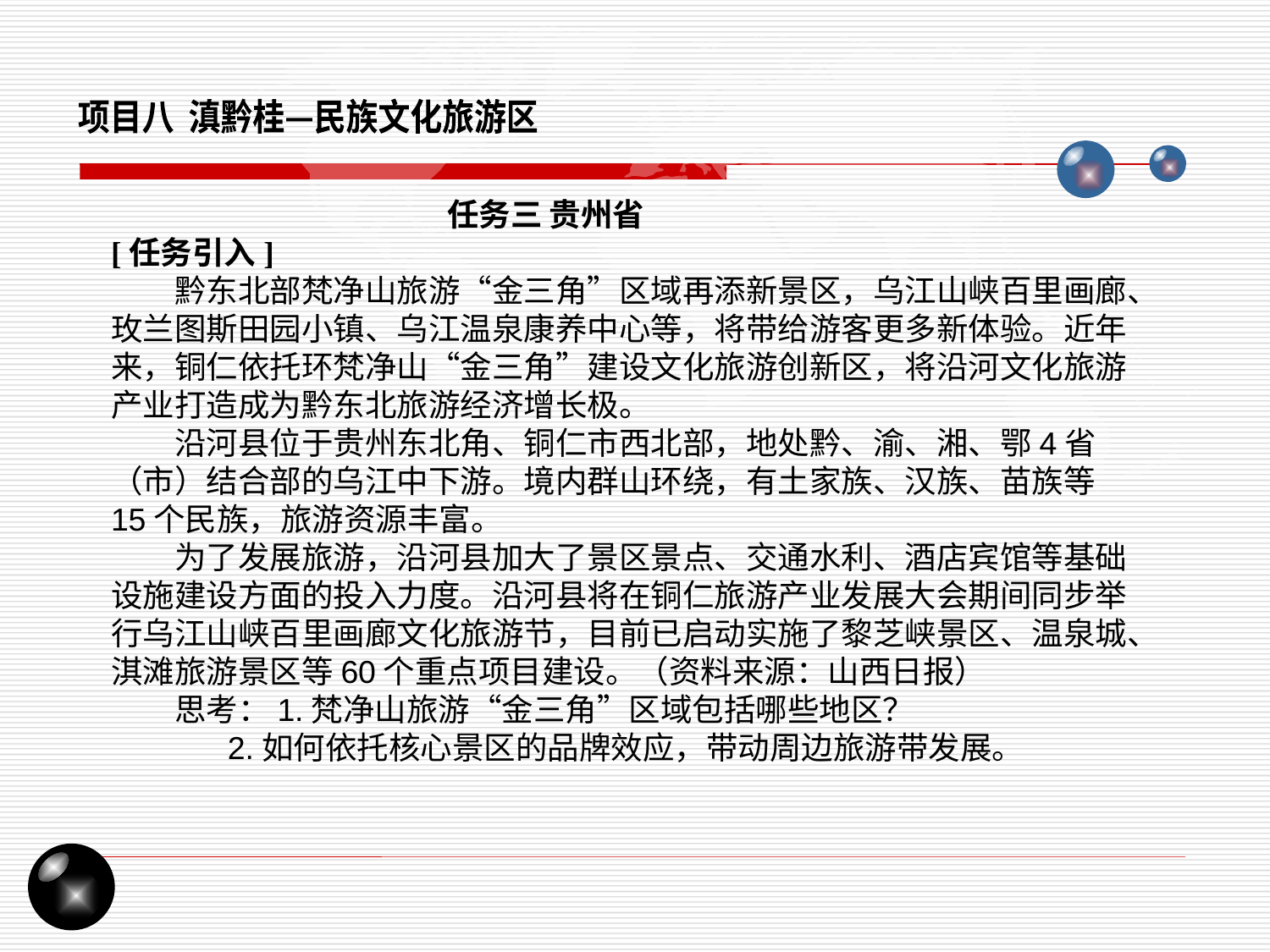

项目八  滇黔桂—民族文化旅游区
任务三 贵州省
[任务引入]
黔东北部梵净山旅游“金三角”区域再添新景区，乌江山峡百里画廊、玫兰图斯田园小镇、乌江温泉康养中心等，将带给游客更多新体验。近年来，铜仁依托环梵净山“金三角”建设文化旅游创新区，将沿河文化旅游产业打造成为黔东北旅游经济增长极。
沿河县位于贵州东北角、铜仁市西北部，地处黔、渝、湘、鄂4省（市）结合部的乌江中下游。境内群山环绕，有土家族、汉族、苗族等15个民族，旅游资源丰富。
为了发展旅游，沿河县加大了景区景点、交通水利、酒店宾馆等基础设施建设方面的投入力度。沿河县将在铜仁旅游产业发展大会期间同步举行乌江山峡百里画廊文化旅游节，目前已启动实施了黎芝峡景区、温泉城、淇滩旅游景区等60个重点项目建设。（资料来源：山西日报）
思考：1.梵净山旅游“金三角”区域包括哪些地区？
      2.如何依托核心景区的品牌效应，带动周边旅游带发展。